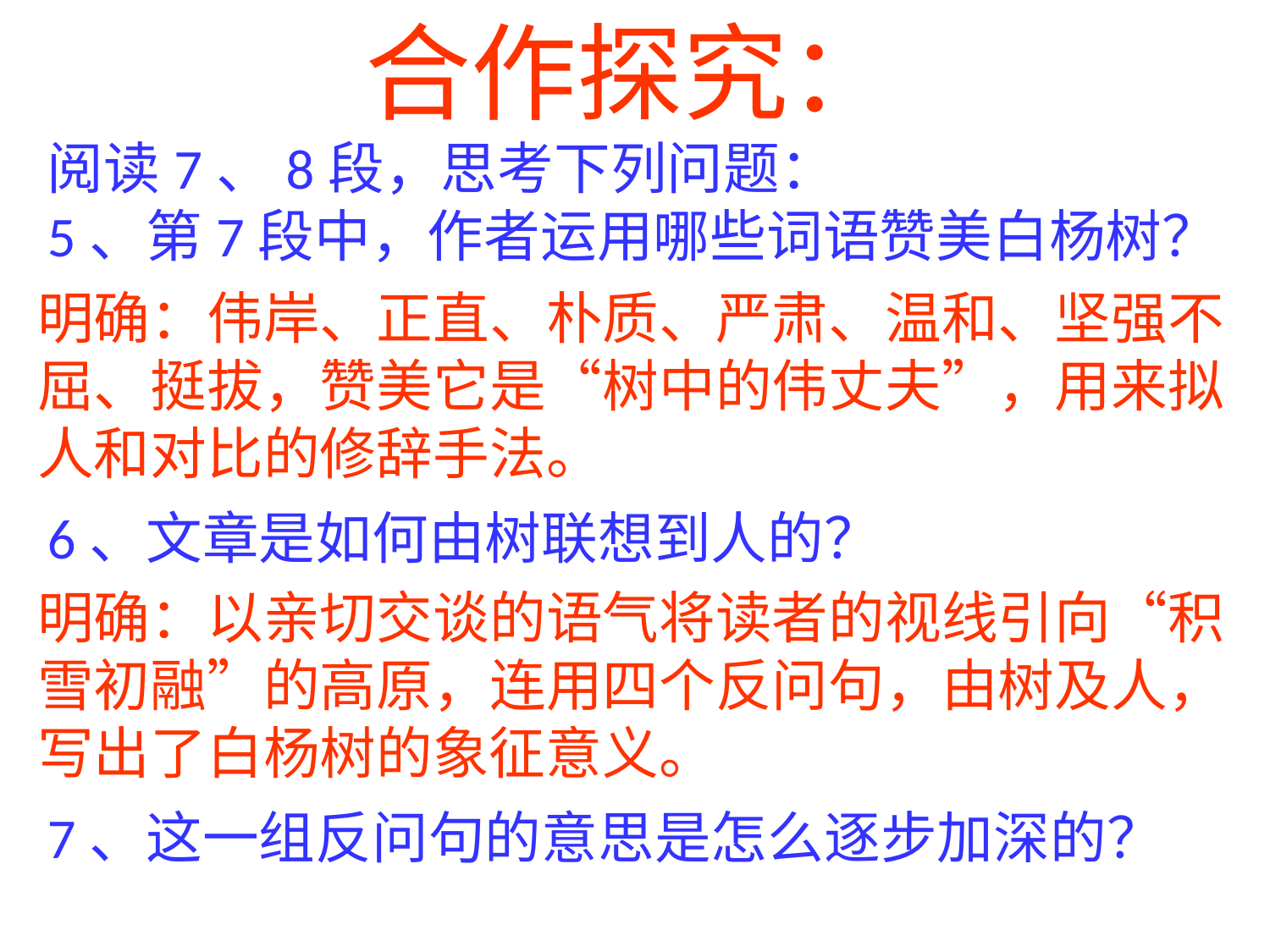

合作探究：
阅读7、8段，思考下列问题：
5、第7段中，作者运用哪些词语赞美白杨树？
明确：伟岸、正直、朴质、严肃、温和、坚强不屈、挺拔，赞美它是“树中的伟丈夫”，用来拟人和对比的修辞手法。
6、文章是如何由树联想到人的？
明确：以亲切交谈的语气将读者的视线引向“积雪初融”的高原，连用四个反问句，由树及人，写出了白杨树的象征意义。
7、这一组反问句的意思是怎么逐步加深的？